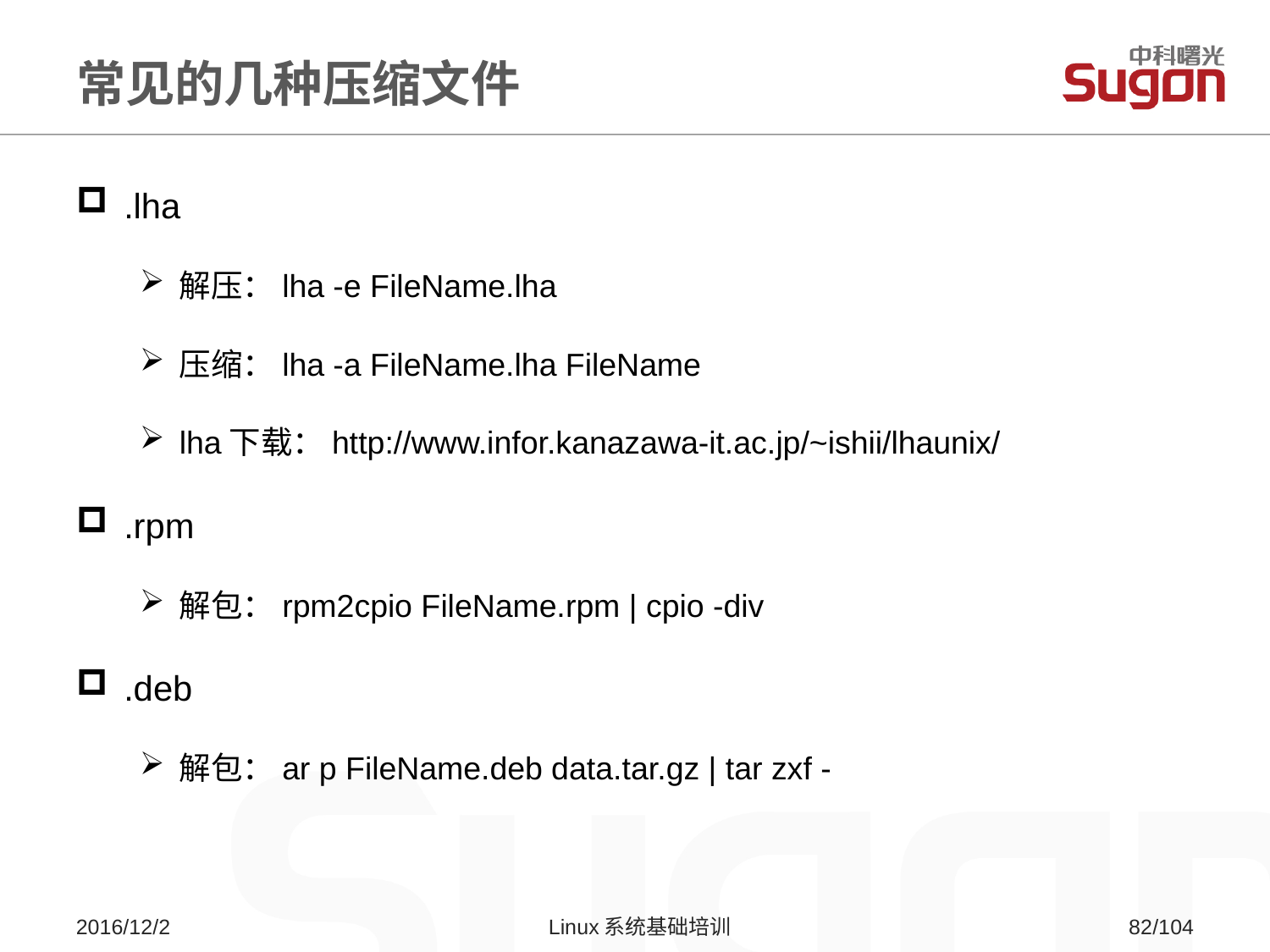

# 常见的几种压缩文件
.lha
解压：lha -e FileName.lha
压缩：lha -a FileName.lha FileName
lha下载：http://www.infor.kanazawa-it.ac.jp/~ishii/lhaunix/
.rpm
解包：rpm2cpio FileName.rpm | cpio -div
.deb
解包：ar p FileName.deb data.tar.gz | tar zxf -